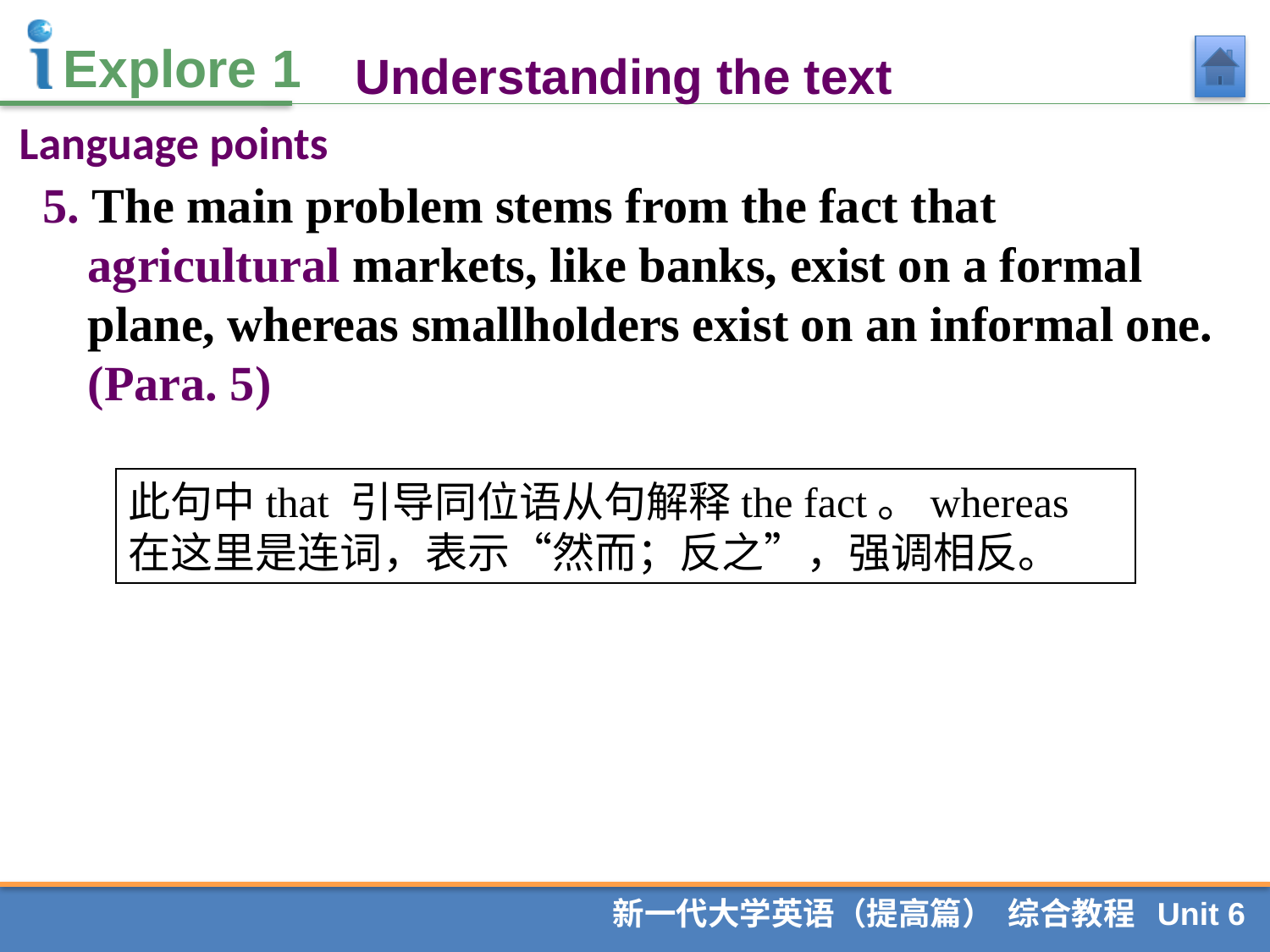

Understanding the text
Language points
5. The main problem stems from the fact that agricultural markets, like banks, exist on a formal plane, whereas smallholders exist on an informal one. (Para. 5)
此句中that 引导同位语从句解释the fact。whereas 在这里是连词，表示“然而；反之”，强调相反。